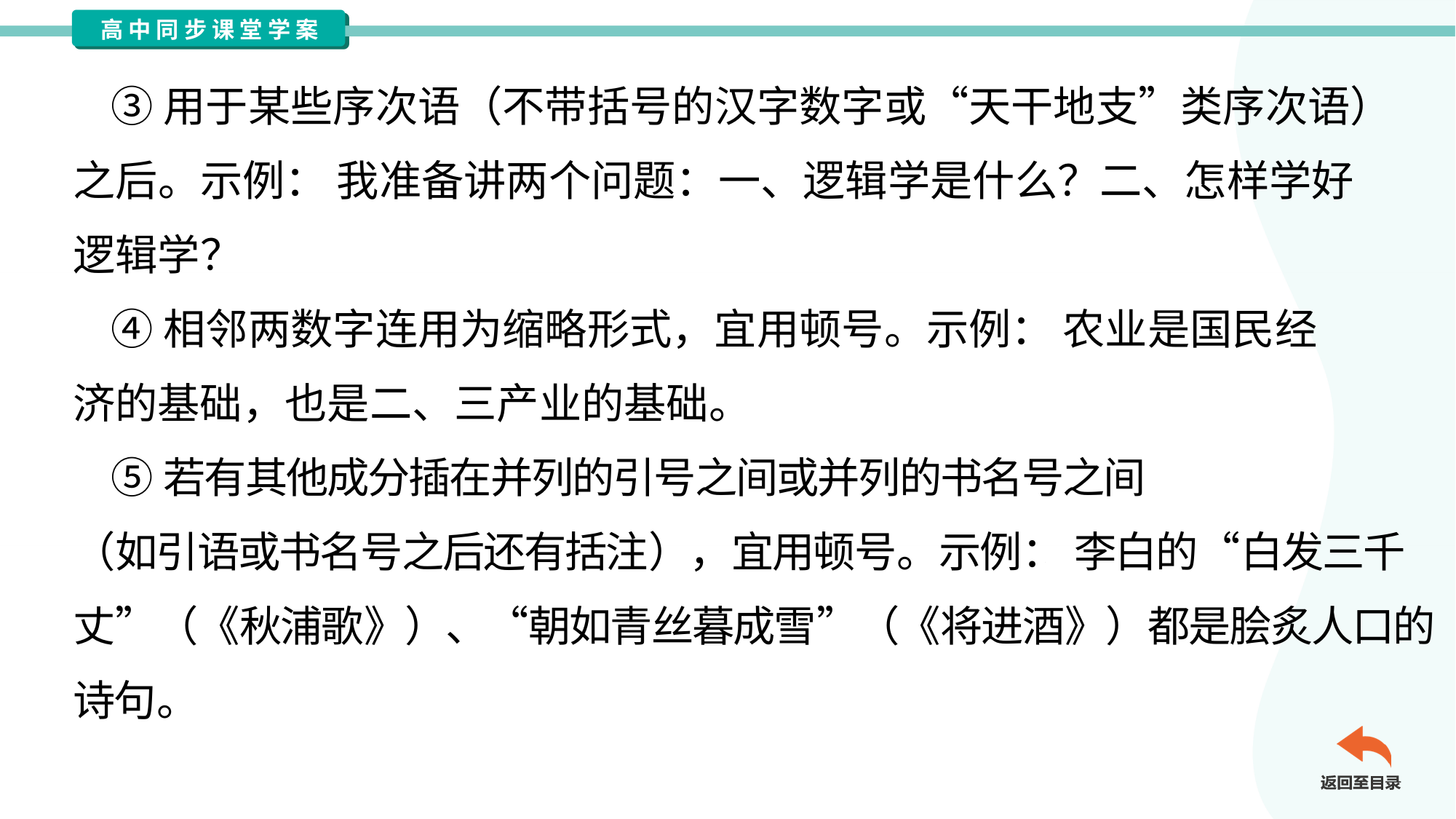

③用于某些序次语（不带括号的汉字数字或“天干地支”类序次语）
之后。示例： 我准备讲两个问题：一、逻辑学是什么？二、怎样学好
逻辑学？
    ④相邻两数字连用为缩略形式，宜用顿号。示例： 农业是国民经
济的基础，也是二、三产业的基础。
    ⑤若有其他成分插在并列的引号之间或并列的书名号之间
（如引语或书名号之后还有括注），宜用顿号。示例： 李白的“白发三千
丈”（《秋浦歌》）、“朝如青丝暮成雪”（《将进酒》）都是脍炙人口的
诗句。